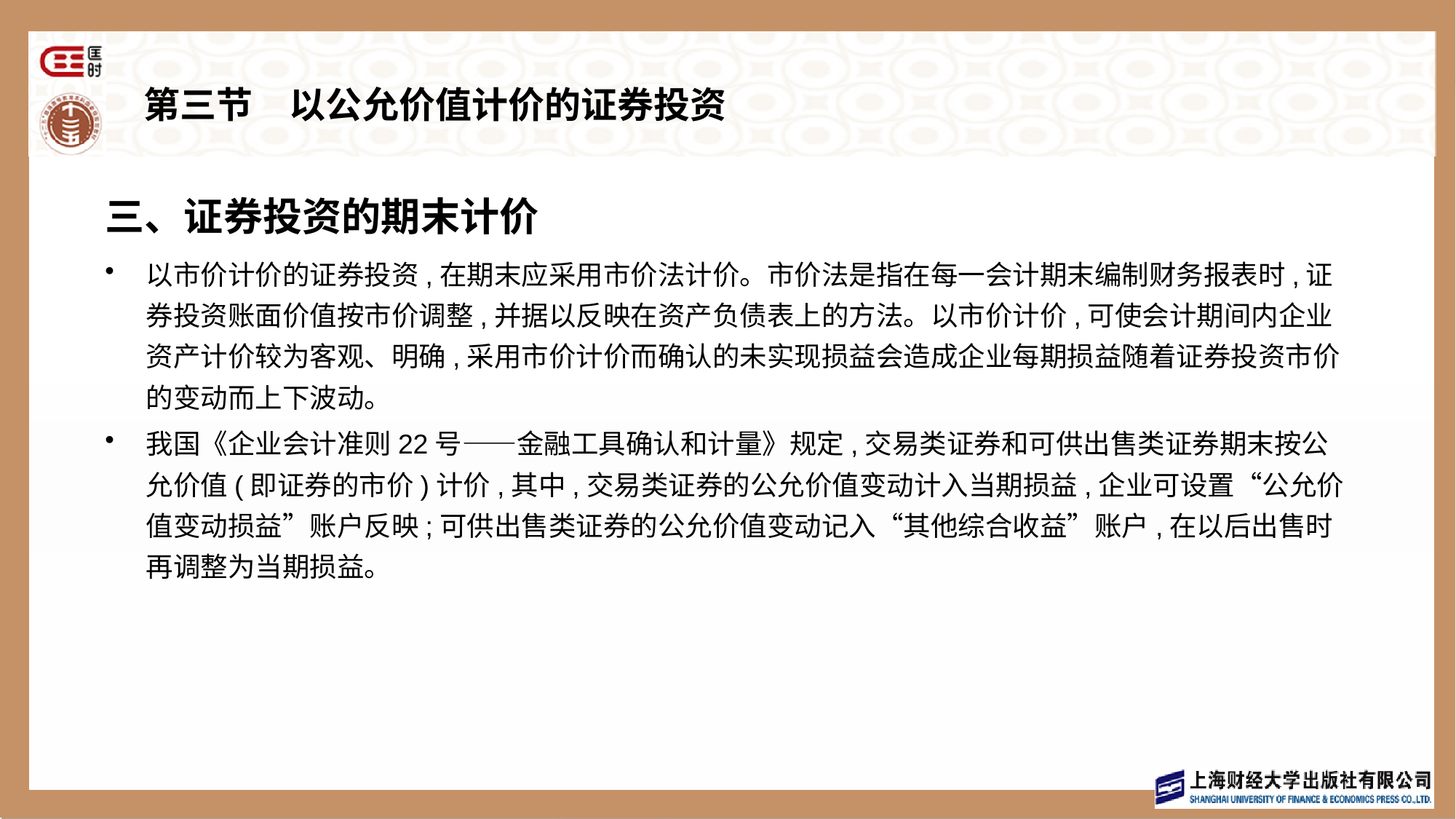

# 第三节　以公允价值计价的证券投资
三、证券投资的期末计价
以市价计价的证券投资,在期末应采用市价法计价。市价法是指在每一会计期末编制财务报表时,证券投资账面价值按市价调整,并据以反映在资产负债表上的方法。以市价计价,可使会计期间内企业资产计价较为客观、明确,采用市价计价而确认的未实现损益会造成企业每期损益随着证券投资市价的变动而上下波动。
我国《企业会计准则22号——金融工具确认和计量》规定,交易类证券和可供出售类证券期末按公允价值(即证券的市价)计价,其中,交易类证券的公允价值变动计入当期损益,企业可设置“公允价值变动损益”账户反映;可供出售类证券的公允价值变动记入“其他综合收益”账户,在以后出售时再调整为当期损益。